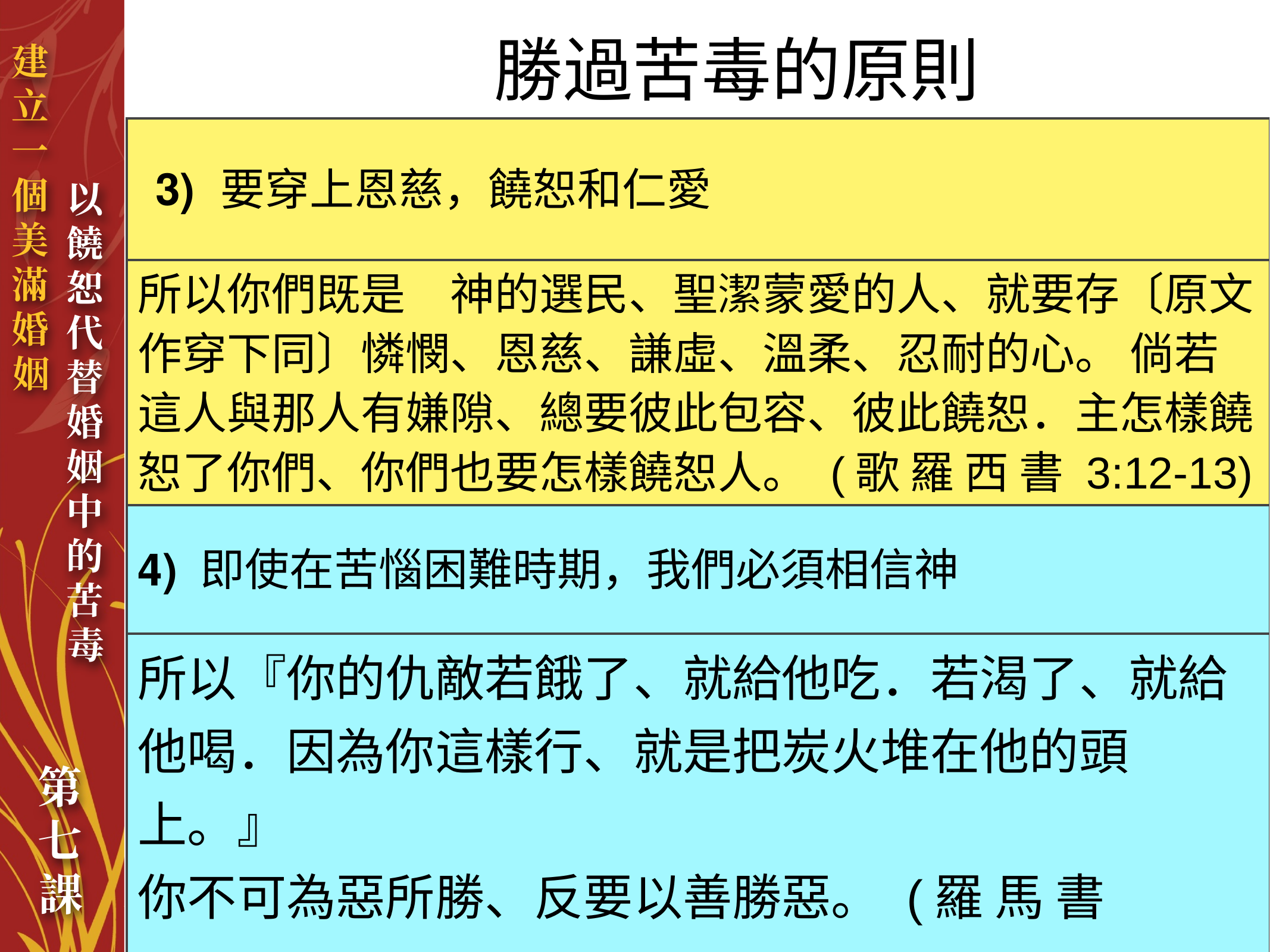

勝過苦毒的原則
| 3) 要穿上恩慈，饒恕和仁愛 |
| --- |
| 所以你們既是　神的選民、聖潔蒙愛的人、就要存〔原文作穿下同〕憐憫、恩慈、謙虛、溫柔、忍耐的心。 倘若這人與那人有嫌隙、總要彼此包容、彼此饒恕．主怎樣饒恕了你們、你們也要怎樣饒恕人。 (歌 羅 西 書 3:12-13) |
| 4) 即使在苦惱困難時期，我們必須相信神 |
| 所以『你的仇敵若餓了、就給他吃．若渴了、就給他喝．因為你這樣行、就是把炭火堆在他的頭上。』 你不可為惡所勝、反要以善勝惡。 (羅 馬 書 12:20-21) |